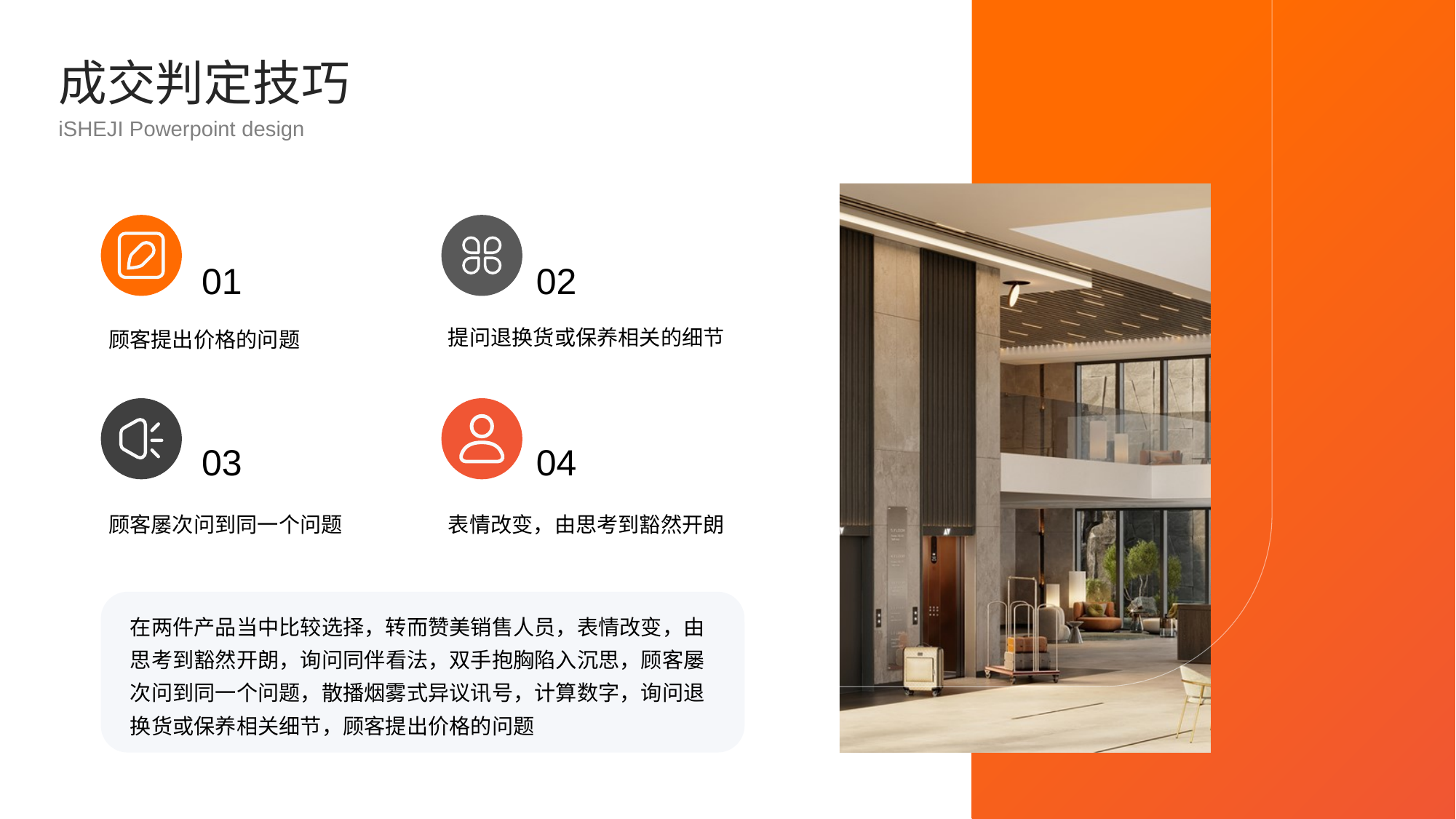

成交判定技巧

iSHEJI Powerpoint design

01
02
提问退换货或保养相关的细节
顾客提出价格的问题

03
04
顾客屡次问到同一个问题
表情改变，由思考到豁然开朗
在两件产品当中比较选择，转而赞美销售人员，表情改变，由思考到豁然开朗，询问同伴看法，双手抱胸陷入沉思，顾客屡次问到同一个问题，散播烟雾式异议讯号，计算数字，询问退换货或保养相关细节，顾客提出价格的问题